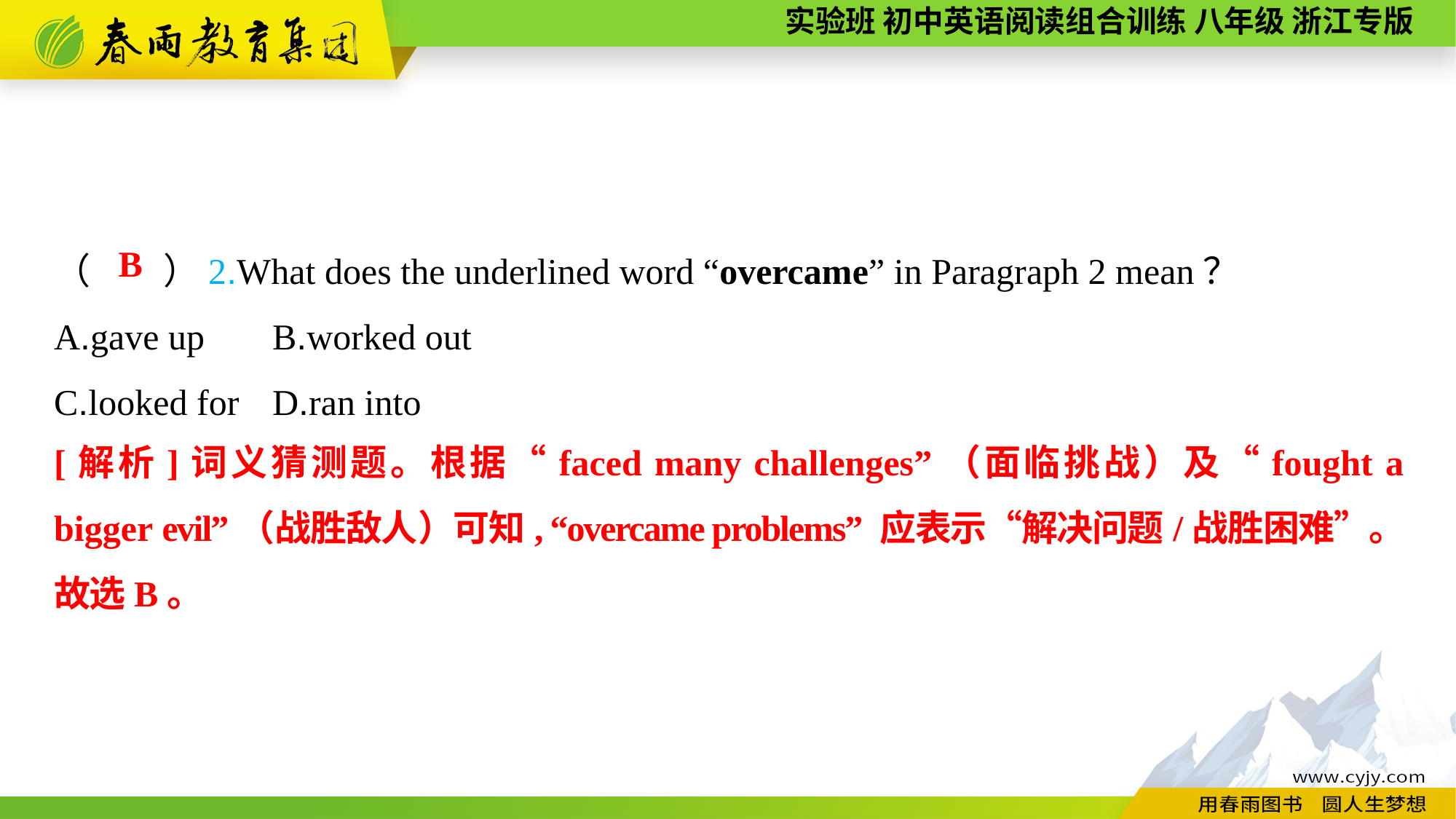

（　　）2.What does the underlined word “overcame” in Paragraph 2 mean？
A.gave up	B.worked out
C.looked for	D.ran into
B
[解析]词义猜测题。根据“faced many challenges”（面临挑战）及“fought a bigger evil”（战胜敌人）可知, “overcame problems” 应表示“解决问题/战胜困难”。故选B。